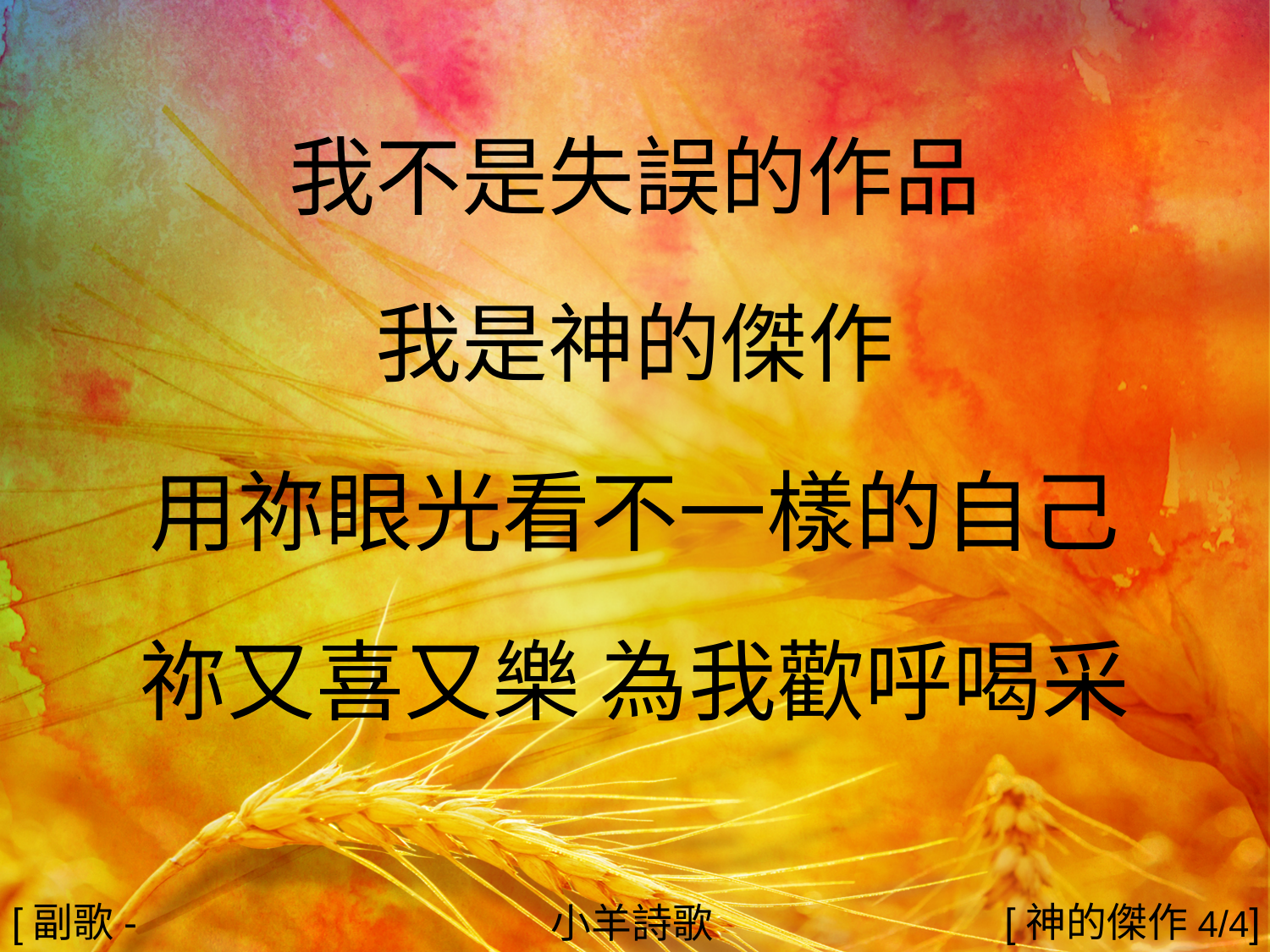

我不是失誤的作品

我是神的傑作

用祢眼光看不一樣的自己

祢又喜又樂 為我歡呼喝采

#

[副歌-2]
[神的傑作4/4]
小羊詩歌